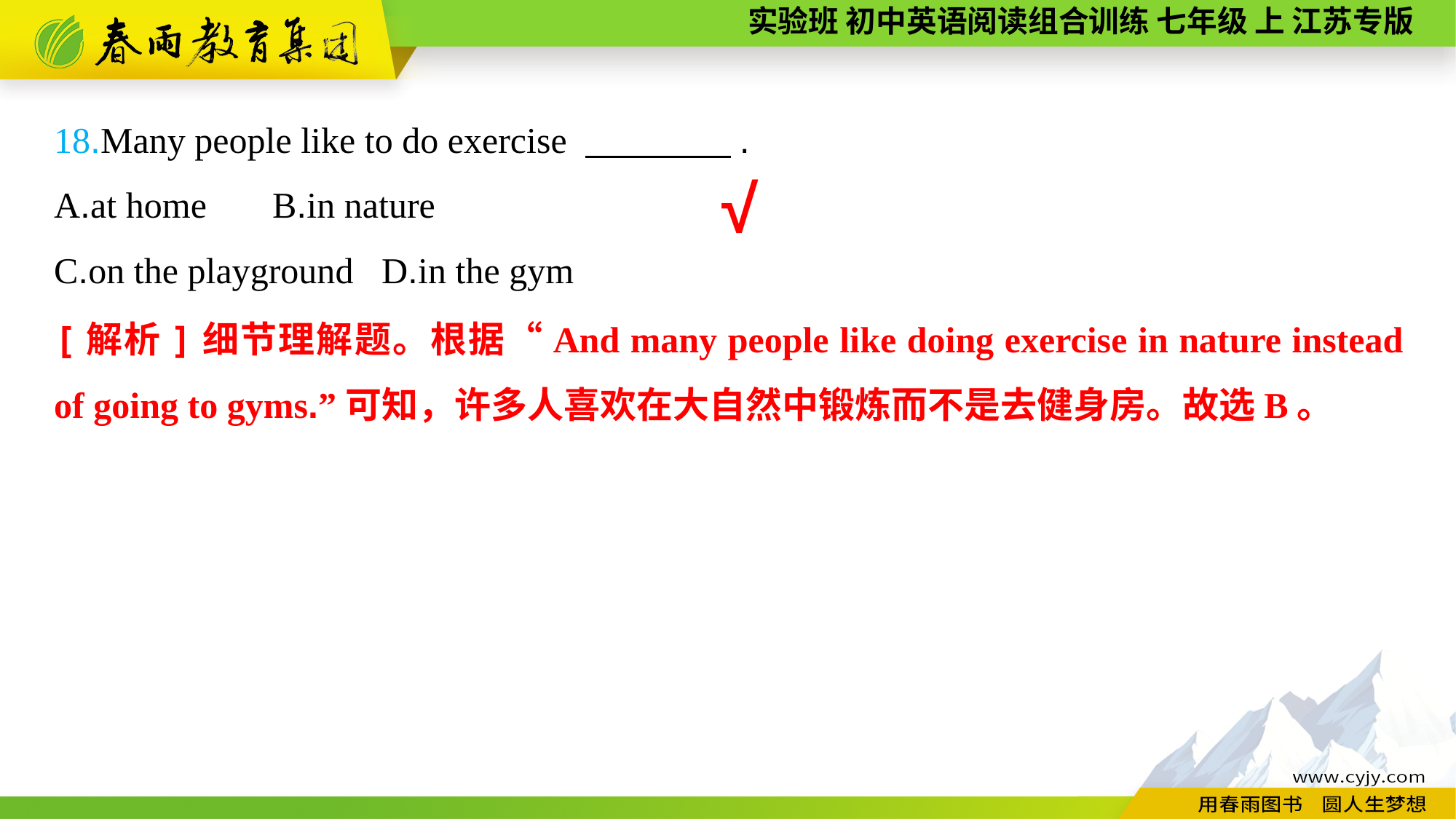

18.Many people like to do exercise 　　　　.
A.at home	B.in nature
C.on the playground	D.in the gym
√
[解析]细节理解题。根据“And many people like doing exercise in nature instead of going to gyms.”可知，许多人喜欢在大自然中锻炼而不是去健身房。故选B。